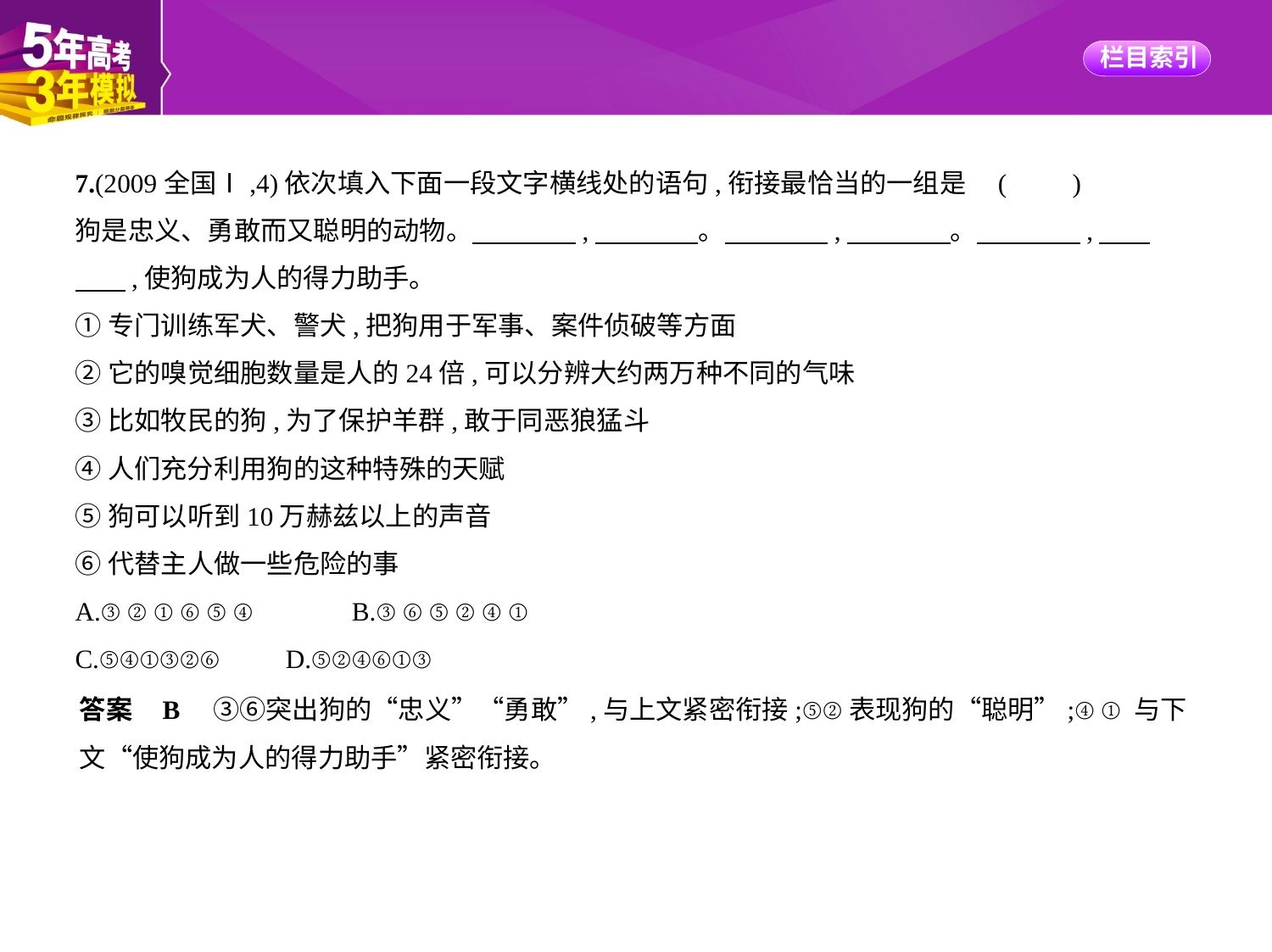

7.(2009全国Ⅰ,4)依次填入下面一段文字横线处的语句,衔接最恰当的一组是 (　　)
狗是忠义、勇敢而又聪明的动物。　　　    ,　　　    。　　　    ,　　　    。　　　    ,　    
　    ,使狗成为人的得力助手。
①专门训练军犬、警犬,把狗用于军事、案件侦破等方面
②它的嗅觉细胞数量是人的24倍,可以分辨大约两万种不同的气味
③比如牧民的狗,为了保护羊群,敢于同恶狼猛斗
④人们充分利用狗的这种特殊的天赋
⑤狗可以听到10万赫兹以上的声音
⑥代替主人做一些危险的事
A.③②①⑥⑤④　　　B.③⑥⑤②④①
C.⑤④①③②⑥　　D.⑤②④⑥①③
答案    B　③⑥突出狗的“忠义”“勇敢”,与上文紧密衔接;⑤②表现狗的“聪明”;④①与下
文“使狗成为人的得力助手”紧密衔接。